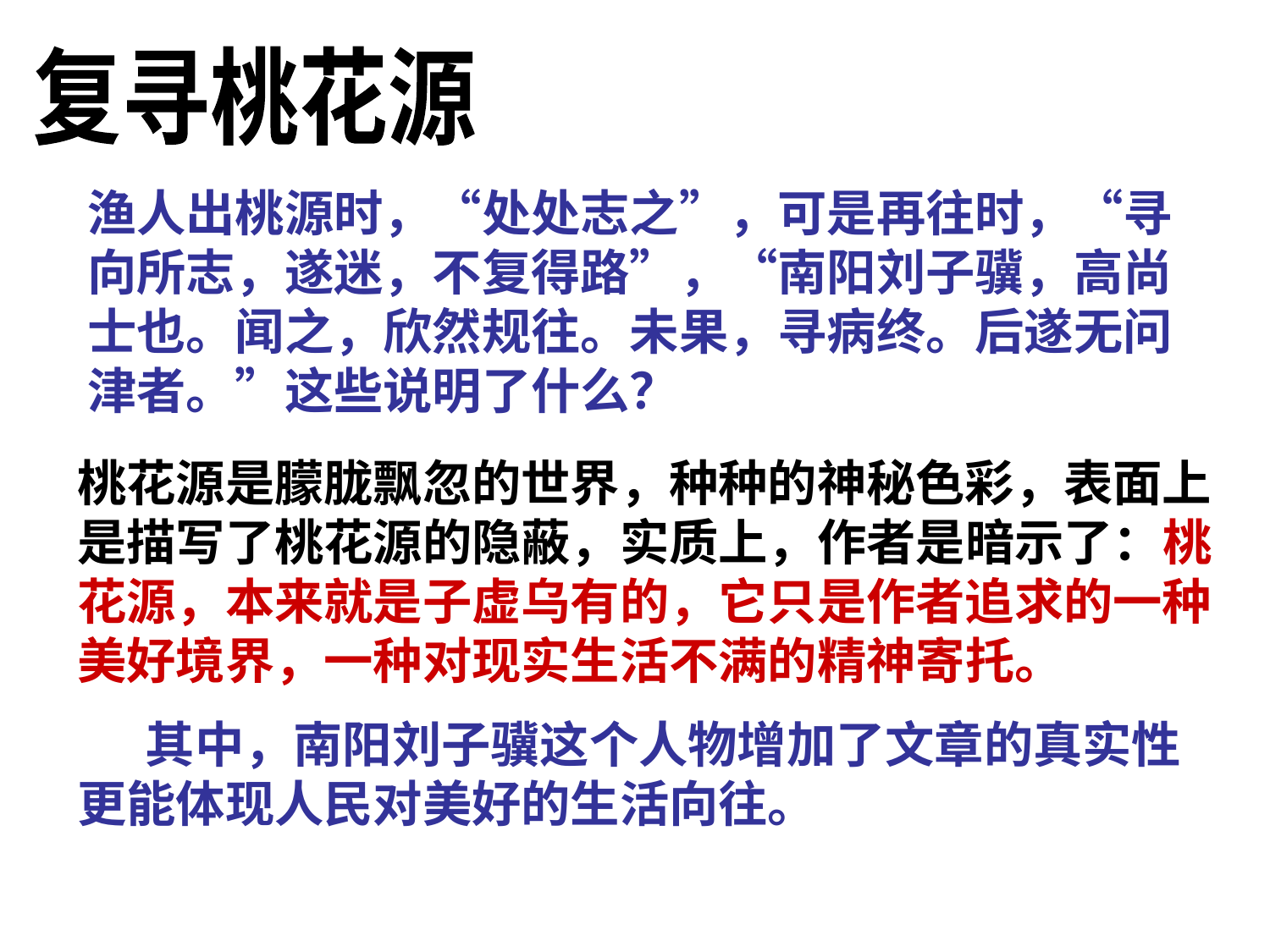

#
复寻桃花源
渔人出桃源时，“处处志之”，可是再往时，“寻向所志，遂迷，不复得路”，“南阳刘子骥，高尚士也。闻之，欣然规往。未果，寻病终。后遂无问津者。”这些说明了什么？

桃花源是朦胧飘忽的世界，种种的神秘色彩，表面上是描写了桃花源的隐蔽，实质上，作者是暗示了：桃花源，本来就是子虚乌有的，它只是作者追求的一种美好境界，一种对现实生活不满的精神寄托。
     其中，南阳刘子骥这个人物增加了文章的真实性更能体现人民对美好的生活向往。